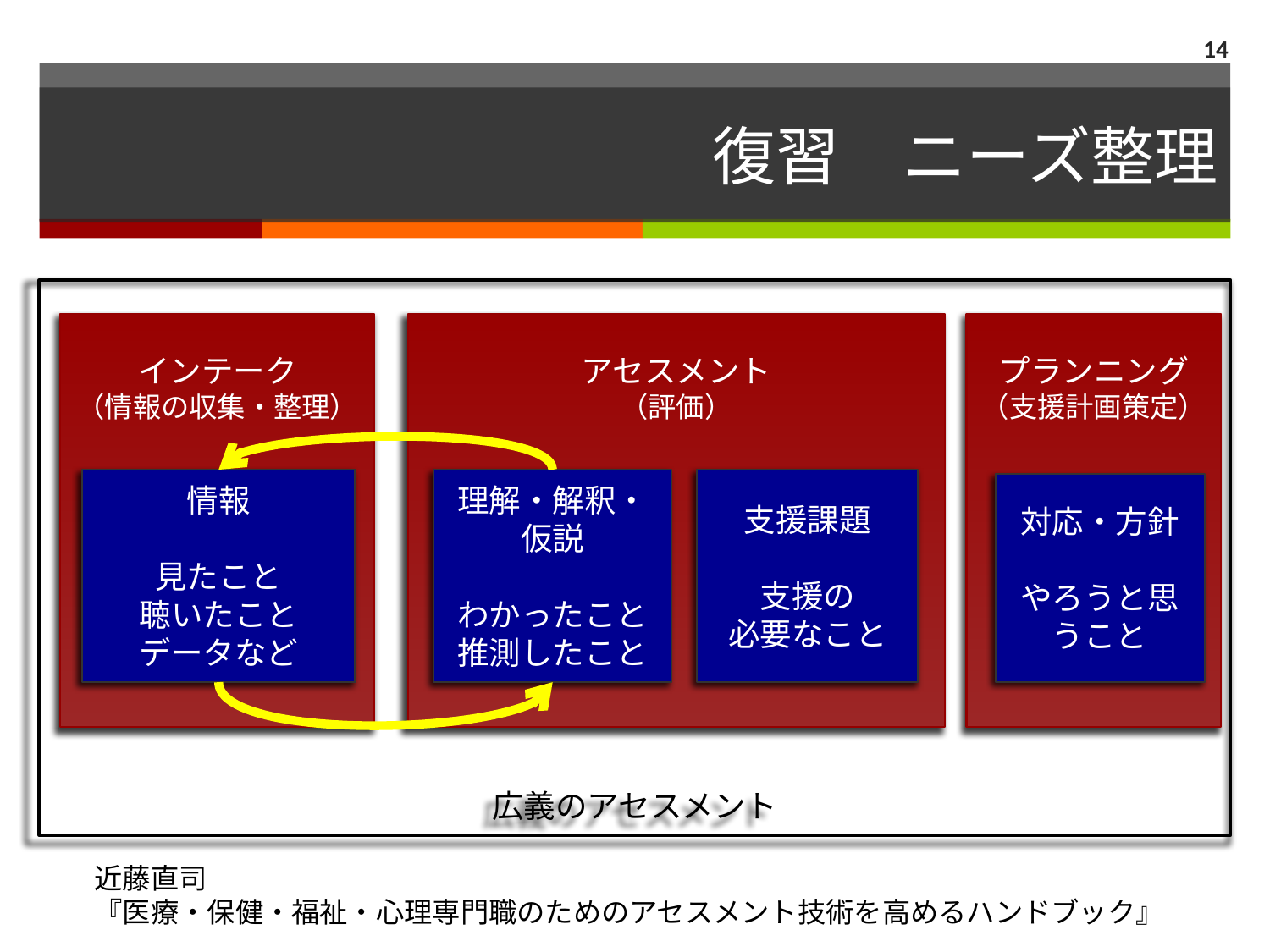

14
# 復習　ニーズ整理

広義のアセスメント
インテーク
（情報の収集・整理）

アセスメント
（評価）

プランニング
（支援計画策定）

情報

見たこと
聴いたこと
データなど
理解・解釈・仮説

わかったこと
推測したこと
支援課題

支援の
必要なこと
対応・方針

やろうと思うこと
近藤直司
『医療・保健・福祉・心理専門職のためのアセスメント技術を高めるハンドブック』